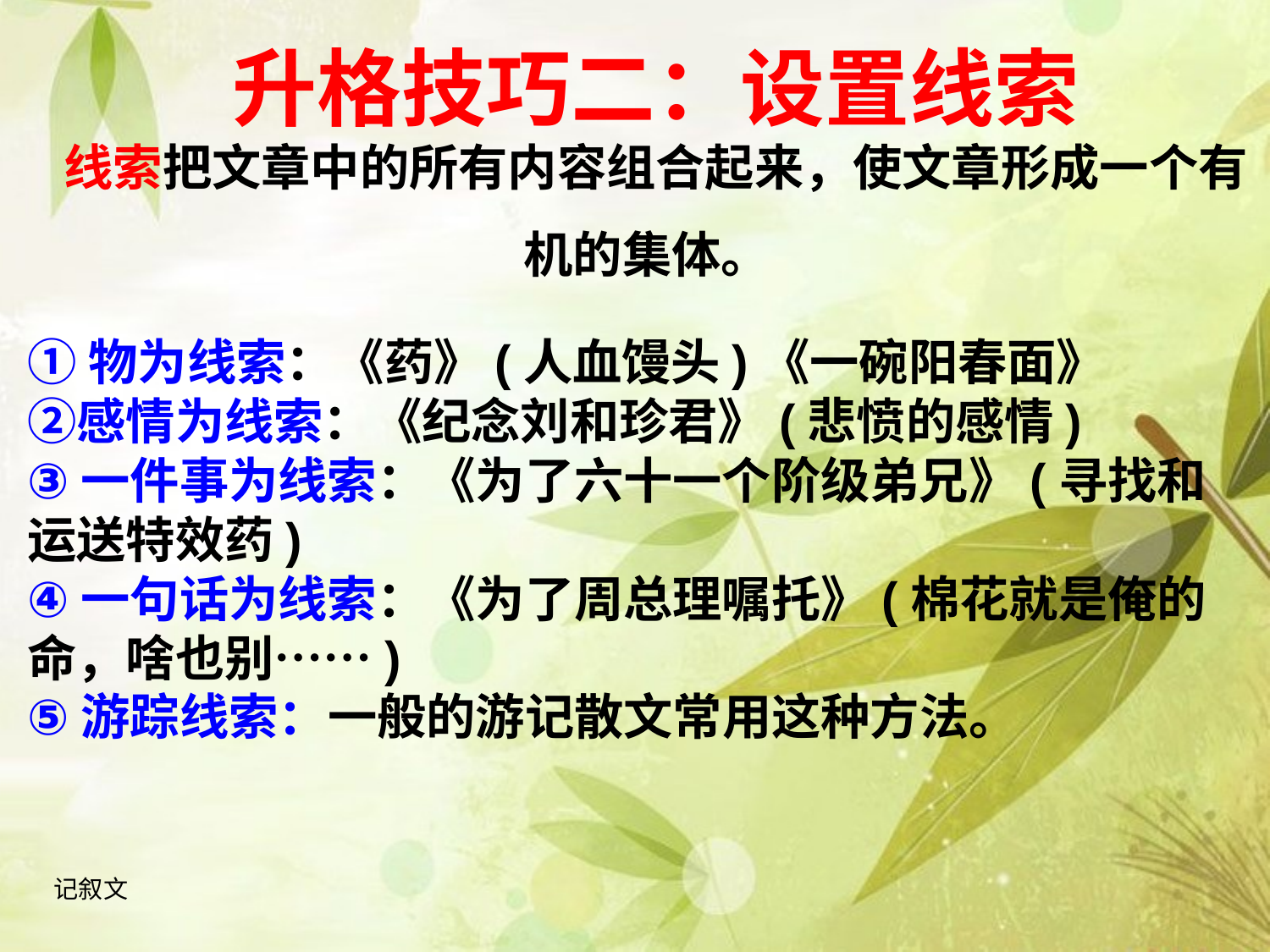

# 升格技巧二：设置线索 线索把文章中的所有内容组合起来，使文章形成一个有机的集体。

①物为线索：《药》(人血馒头)《一碗阳春面》
②感情为线索：《纪念刘和珍君》(悲愤的感情)
③一件事为线索：《为了六十一个阶级弟兄》(寻找和运送特效药)
④一句话为线索：《为了周总理嘱托》(棉花就是俺的命，啥也别……)
⑤游踪线索：一般的游记散文常用这种方法。
记叙文
14